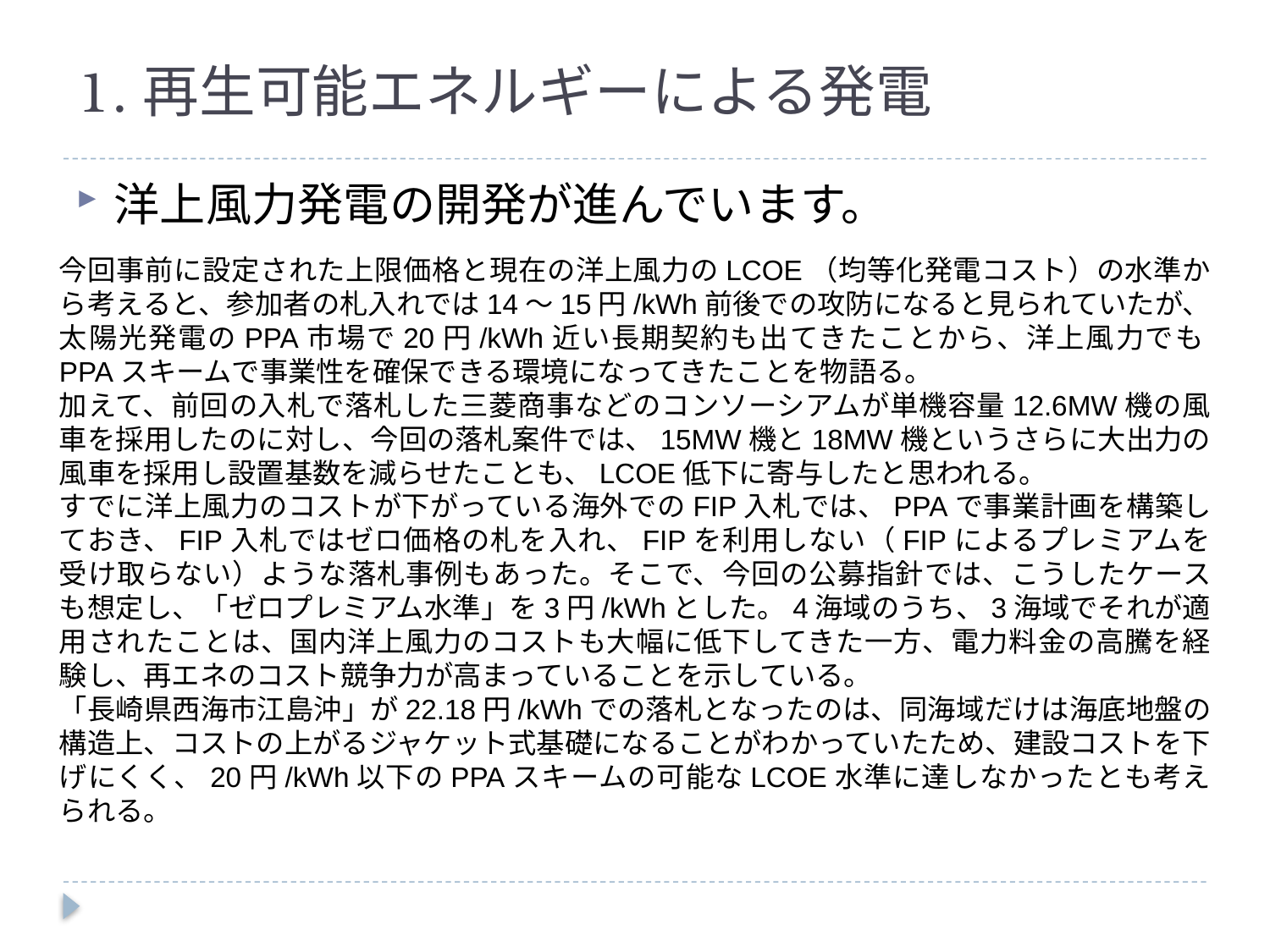

# 1.再生可能エネルギーによる発電
洋上風力発電の開発が進んでいます。
今回事前に設定された上限価格と現在の洋上風力のLCOE（均等化発電コスト）の水準から考えると、参加者の札入れでは14～15円/kWh前後での攻防になると見られていたが、太陽光発電のPPA市場で20円/kWh近い長期契約も出てきたことから、洋上風力でもPPAスキームで事業性を確保できる環境になってきたことを物語る。
加えて、前回の入札で落札した三菱商事などのコンソーシアムが単機容量12.6MW機の風車を採用したのに対し、今回の落札案件では、15MW機と18MW機というさらに大出力の風車を採用し設置基数を減らせたことも、LCOE低下に寄与したと思われる。
すでに洋上風力のコストが下がっている海外でのFIP入札では、PPAで事業計画を構築しておき、FIP入札ではゼロ価格の札を入れ、FIPを利用しない（FIPによるプレミアムを受け取らない）ような落札事例もあった。そこで、今回の公募指針では、こうしたケースも想定し、「ゼロプレミアム水準」を3円/kWhとした。4海域のうち、3海域でそれが適用されたことは、国内洋上風力のコストも大幅に低下してきた一方、電力料金の高騰を経験し、再エネのコスト競争力が高まっていることを示している。
「長崎県西海市江島沖」が22.18円/kWhでの落札となったのは、同海域だけは海底地盤の構造上、コストの上がるジャケット式基礎になることがわかっていたため、建設コストを下げにくく、20円/kWh以下のPPAスキームの可能なLCOE水準に達しなかったとも考えられる。